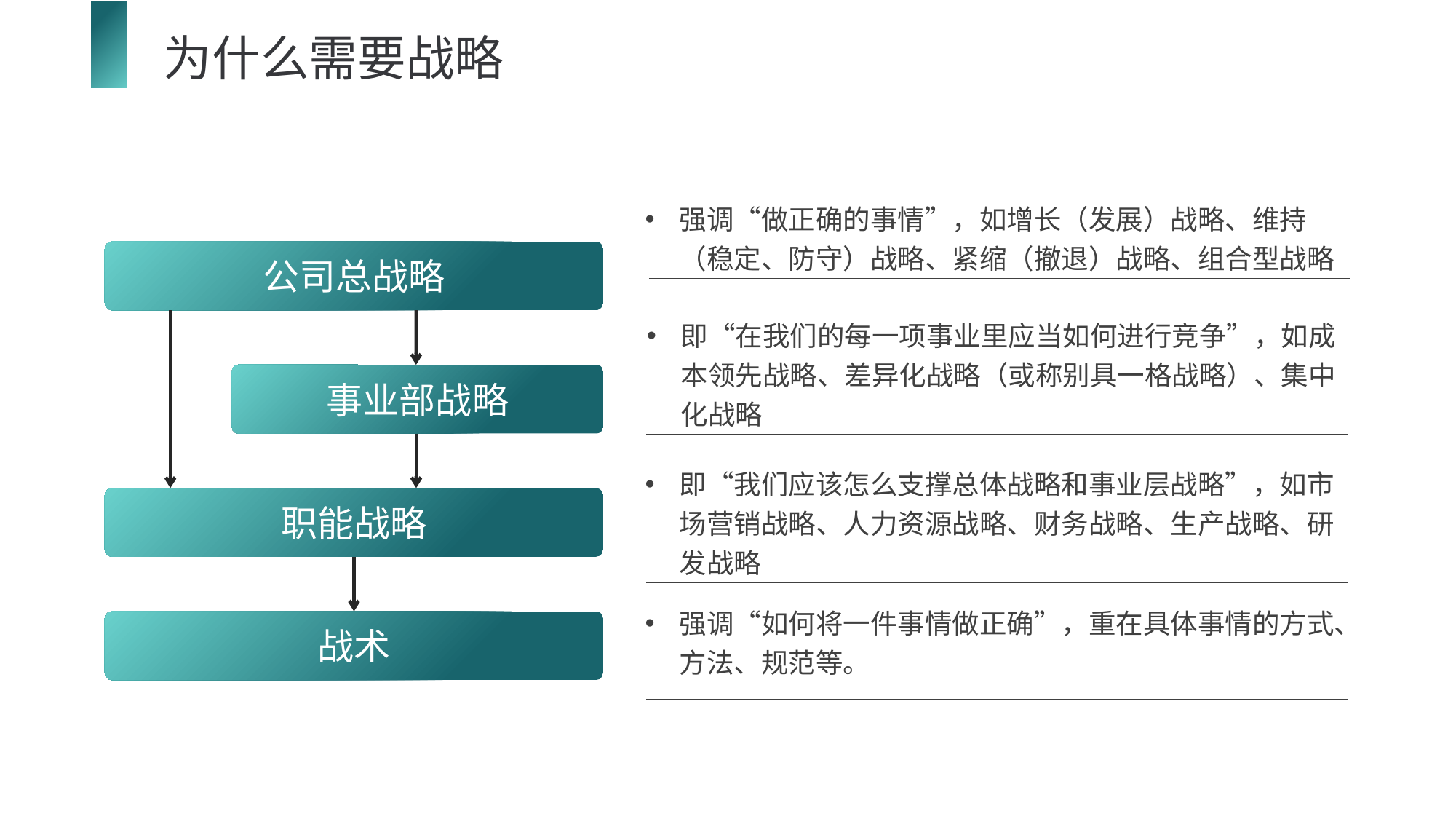

为什么需要战略
强调“做正确的事情”，如增长（发展）战略、维持（稳定、防守）战略、紧缩（撤退）战略、组合型战略
公司总战略
即“在我们的每一项事业里应当如何进行竞争”，如成本领先战略、差异化战略（或称别具一格战略）、集中化战略
事业部战略
即“我们应该怎么支撑总体战略和事业层战略”，如市场营销战略、人力资源战略、财务战略、生产战略、研发战略
职能战略
强调“如何将一件事情做正确”，重在具体事情的方式、方法、规范等。
战术